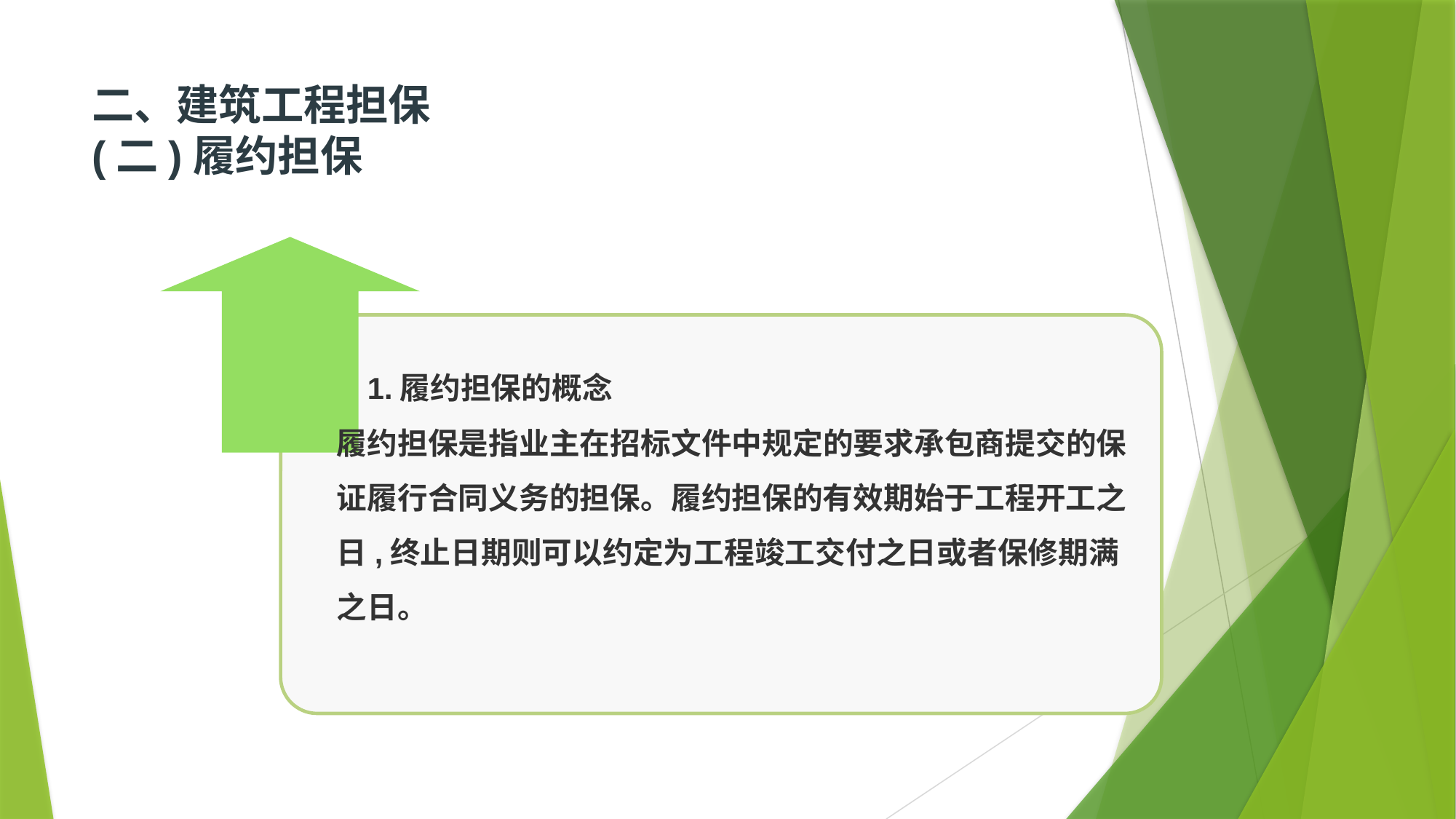

# 二、建筑工程担保 (二)履约担保

   1.履约担保的概念
履约担保是指业主在招标文件中规定的要求承包商提交的保证履行合同义务的担保。履约担保的有效期始于工程开工之日,终止日期则可以约定为工程竣工交付之日或者保修期满之日。